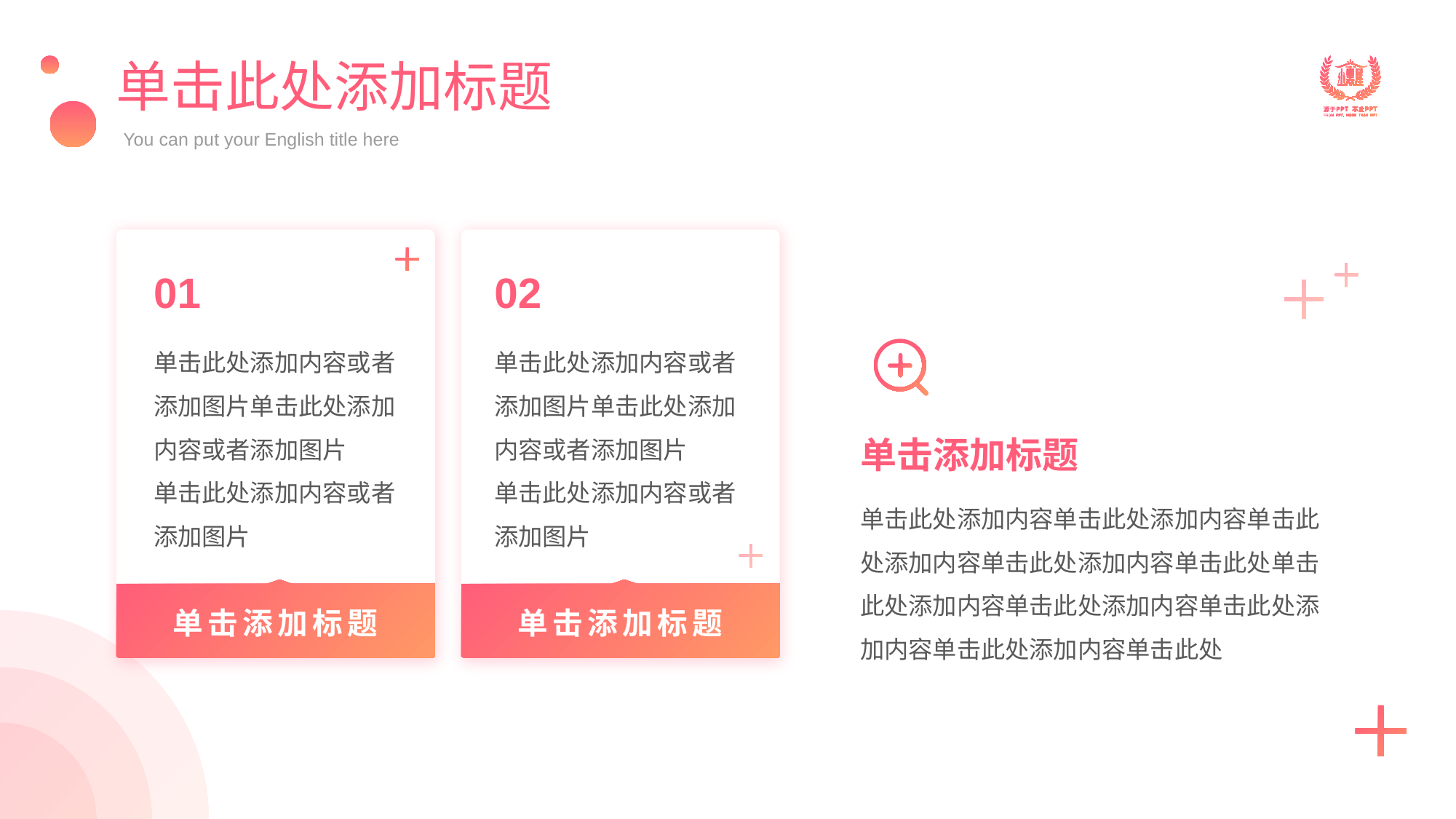

# 单击此处添加标题
You can put your English title here

01
02

单击此处添加内容或者添加图片单击此处添加内容或者添加图片
单击此处添加内容或者添加图片
单击此处添加内容或者添加图片单击此处添加内容或者添加图片
单击此处添加内容或者添加图片

单击添加标题
单击此处添加内容单击此处添加内容单击此处添加内容单击此处添加内容单击此处单击此处添加内容单击此处添加内容单击此处添加内容单击此处添加内容单击此处

单击添加标题
单击添加标题